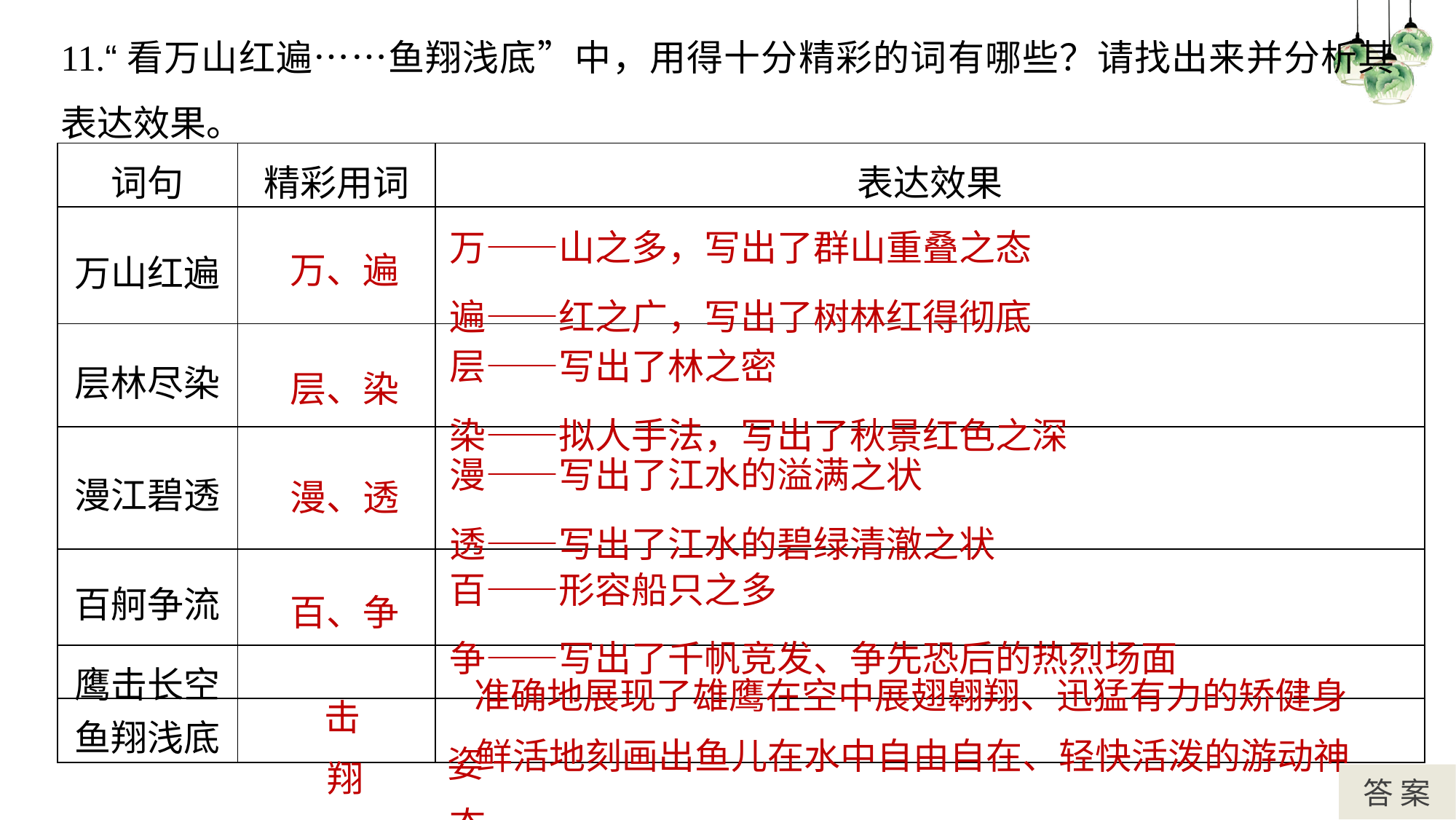

11.“看万山红遍……鱼翔浅底”中，用得十分精彩的词有哪些？请找出来并分析其表达效果。
#
| 词句 | 精彩用词 | 表达效果 |
| --- | --- | --- |
| 万山红遍 |  |  |
| 层林尽染 |  |  |
| 漫江碧透 |  |  |
| 百舸争流 |  |  |
| 鹰击长空 |  |  |
| 鱼翔浅底 |  |  |
| 万、遍 | 万——山之多，写出了群山重叠之态 遍——红之广，写出了树林红得彻底 |
| --- | --- |
| 层、染 | 层——写出了林之密 染——拟人手法，写出了秋景红色之深 |
| --- | --- |
| 漫、透 | 漫——写出了江水的溢满之状 透——写出了江水的碧绿清澈之状 |
| --- | --- |
| 百、争 | 百——形容船只之多 争——写出了千帆竞发、争先恐后的热烈场面 |
| --- | --- |
| 击 | 准确地展现了雄鹰在空中展翅翱翔、迅猛有力的矫健身姿 |
| --- | --- |
| 翔 | 鲜活地刻画出鱼儿在水中自由自在、轻快活泼的游动神态 |
| --- | --- |
答 案